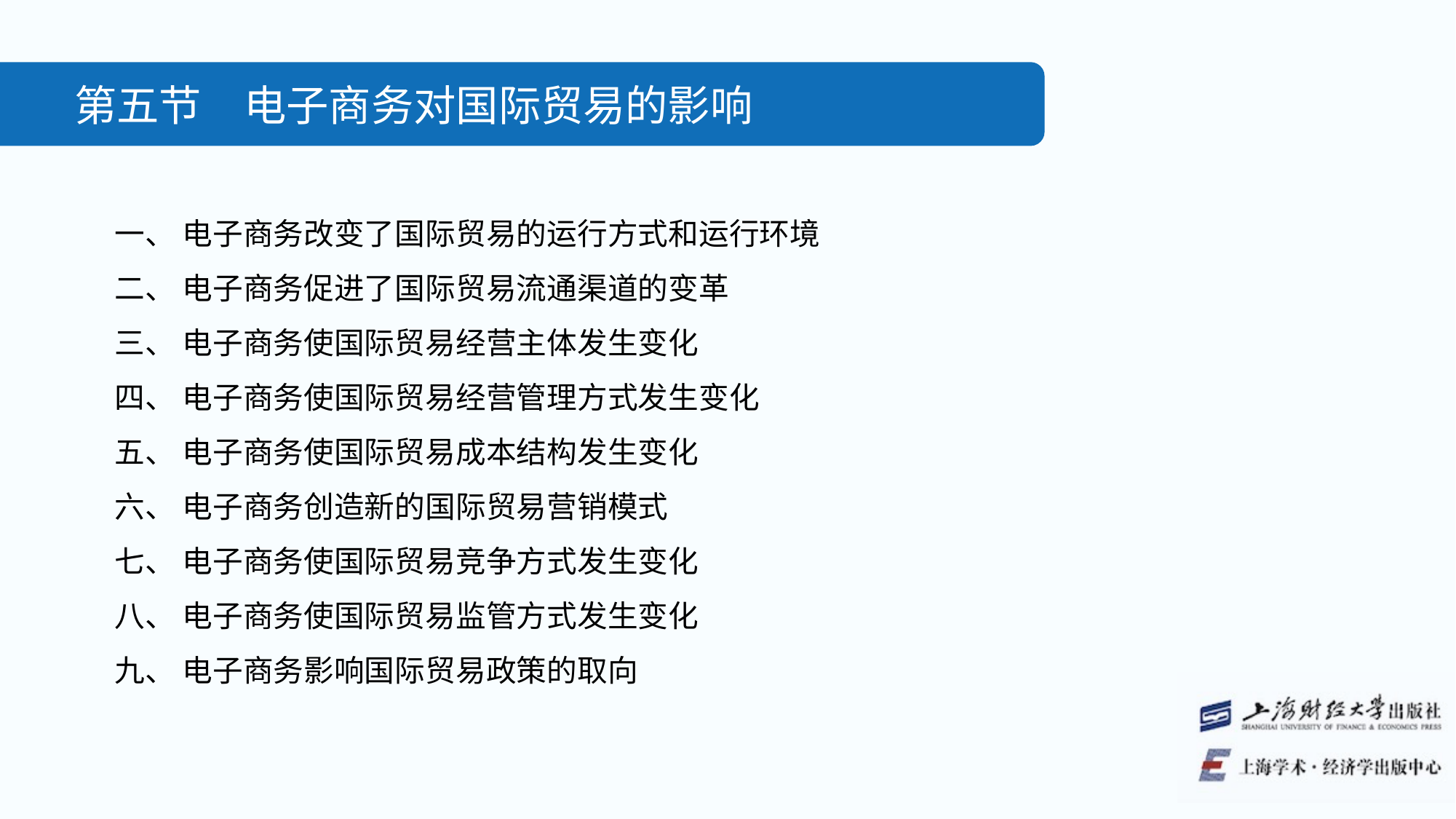

第五节　电子商务对国际贸易的影响
一、 电子商务改变了国际贸易的运行方式和运行环境
二、 电子商务促进了国际贸易流通渠道的变革
三、 电子商务使国际贸易经营主体发生变化
四、 电子商务使国际贸易经营管理方式发生变化
五、 电子商务使国际贸易成本结构发生变化
六、 电子商务创造新的国际贸易营销模式
七、 电子商务使国际贸易竞争方式发生变化
八、 电子商务使国际贸易监管方式发生变化
九、 电子商务影响国际贸易政策的取向